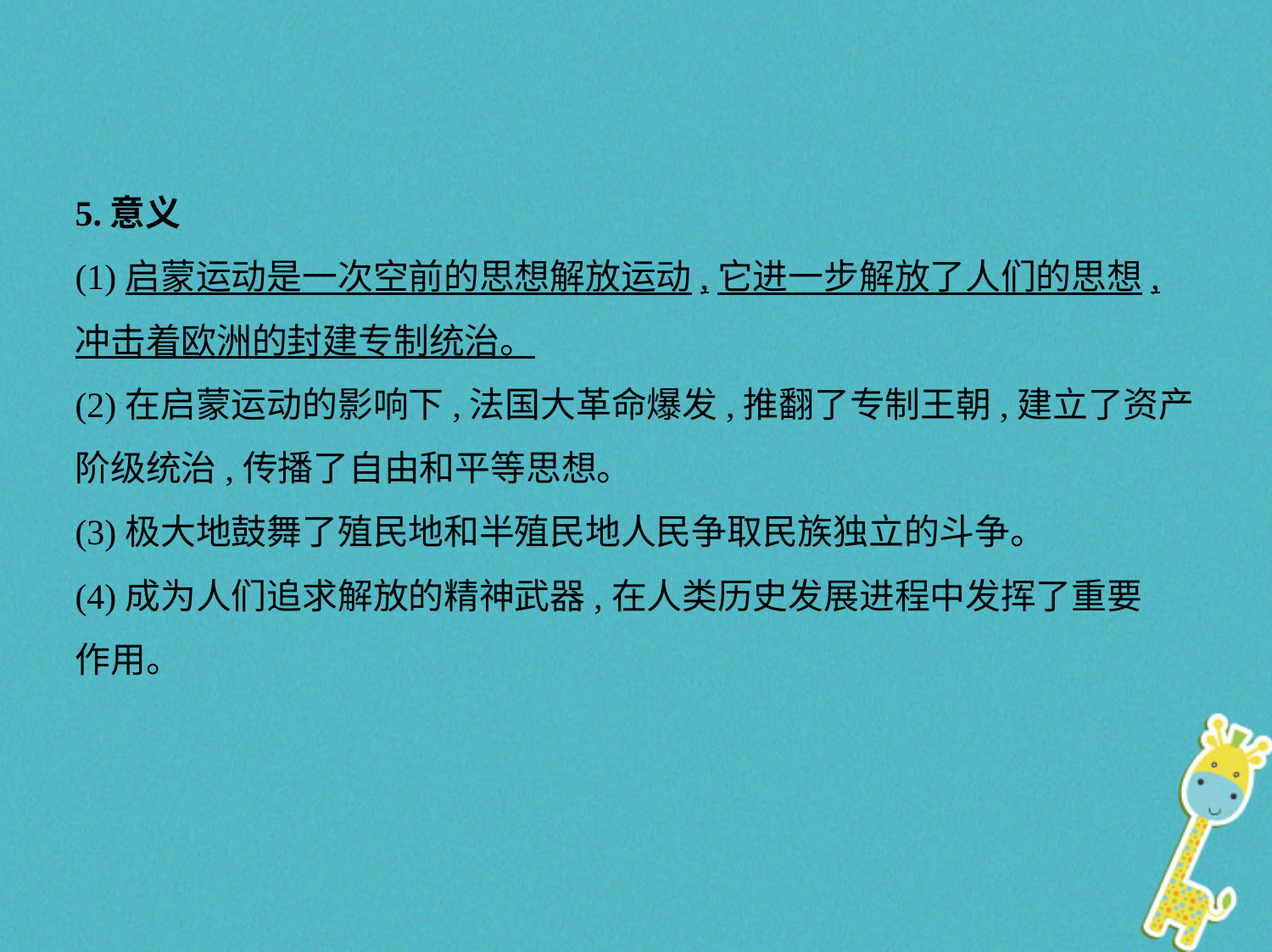

5.意义
(1)启蒙运动是一次空前的思想解放运动,它进一步解放了人们的思想,
冲击着欧洲的封建专制统治。
(2)在启蒙运动的影响下,法国大革命爆发,推翻了专制王朝,建立了资产
阶级统治,传播了自由和平等思想。
(3)极大地鼓舞了殖民地和半殖民地人民争取民族独立的斗争。
(4)成为人们追求解放的精神武器,在人类历史发展进程中发挥了重要
作用。